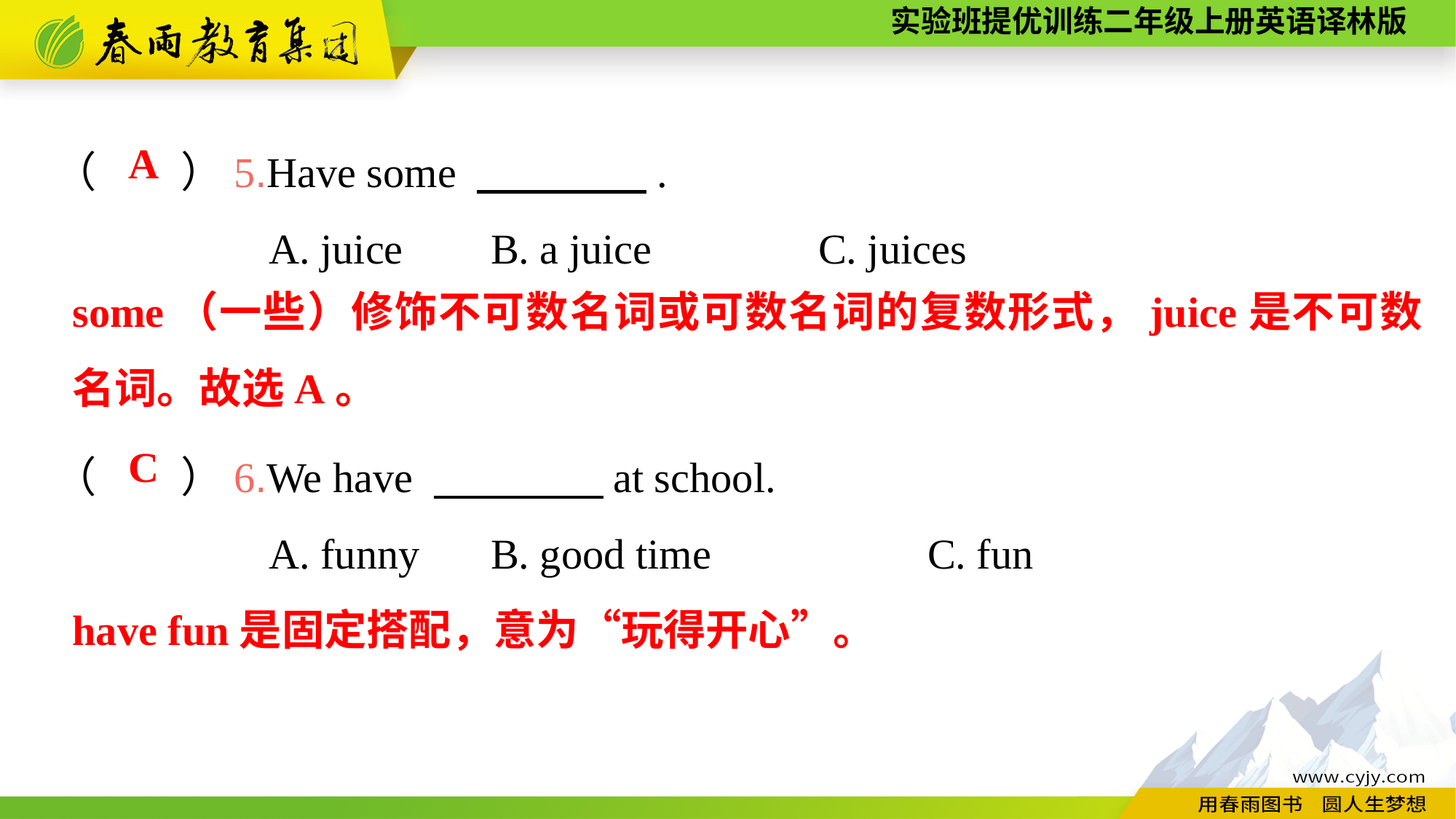

（　　）5.Have some 　　　　.
A. juice	B. a juice		C. juices

（　　）6.We have 　　　　at school.
A. funny 	B. good time 		C. fun
A
some（一些）修饰不可数名词或可数名词的复数形式，juice是不可数名词。故选A。
C
have fun是固定搭配，意为“玩得开心”。